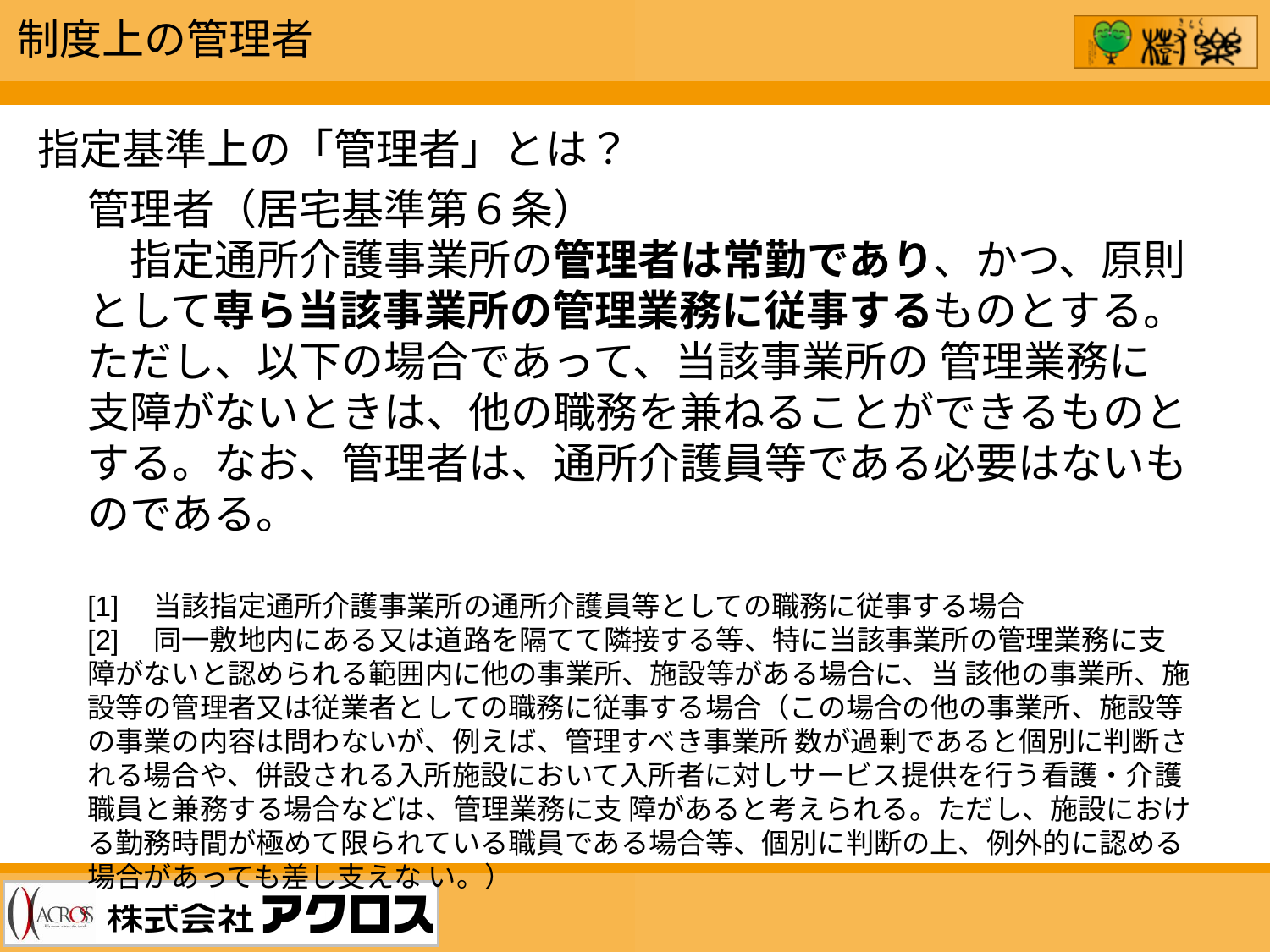

制度上の管理者
指定基準上の「管理者」とは？
管理者（居宅基準第６条）
　指定通所介護事業所の管理者は常勤であり、かつ、原則として専ら当該事業所の管理業務に従事するものとする。ただし、以下の場合であって、当該事業所の 管理業務に支障がないときは、他の職務を兼ねることができるものとする。なお、管理者は、通所介護員等である必要はないものである。
[1]　当該指定通所介護事業所の通所介護員等としての職務に従事する場合
[2]　同一敷地内にある又は道路を隔てて隣接する等、特に当該事業所の管理業務に支障がないと認められる範囲内に他の事業所、施設等がある場合に、当 該他の事業所、施設等の管理者又は従業者としての職務に従事する場合（この場合の他の事業所、施設等の事業の内容は問わないが、例えば、管理すべき事業所 数が過剰であると個別に判断される場合や、併設される入所施設において入所者に対しサービス提供を行う看護・介護職員と兼務する場合などは、管理業務に支 障があると考えられる。ただし、施設における勤務時間が極めて限られている職員である場合等、個別に判断の上、例外的に認める場合があっても差し支えな い。）